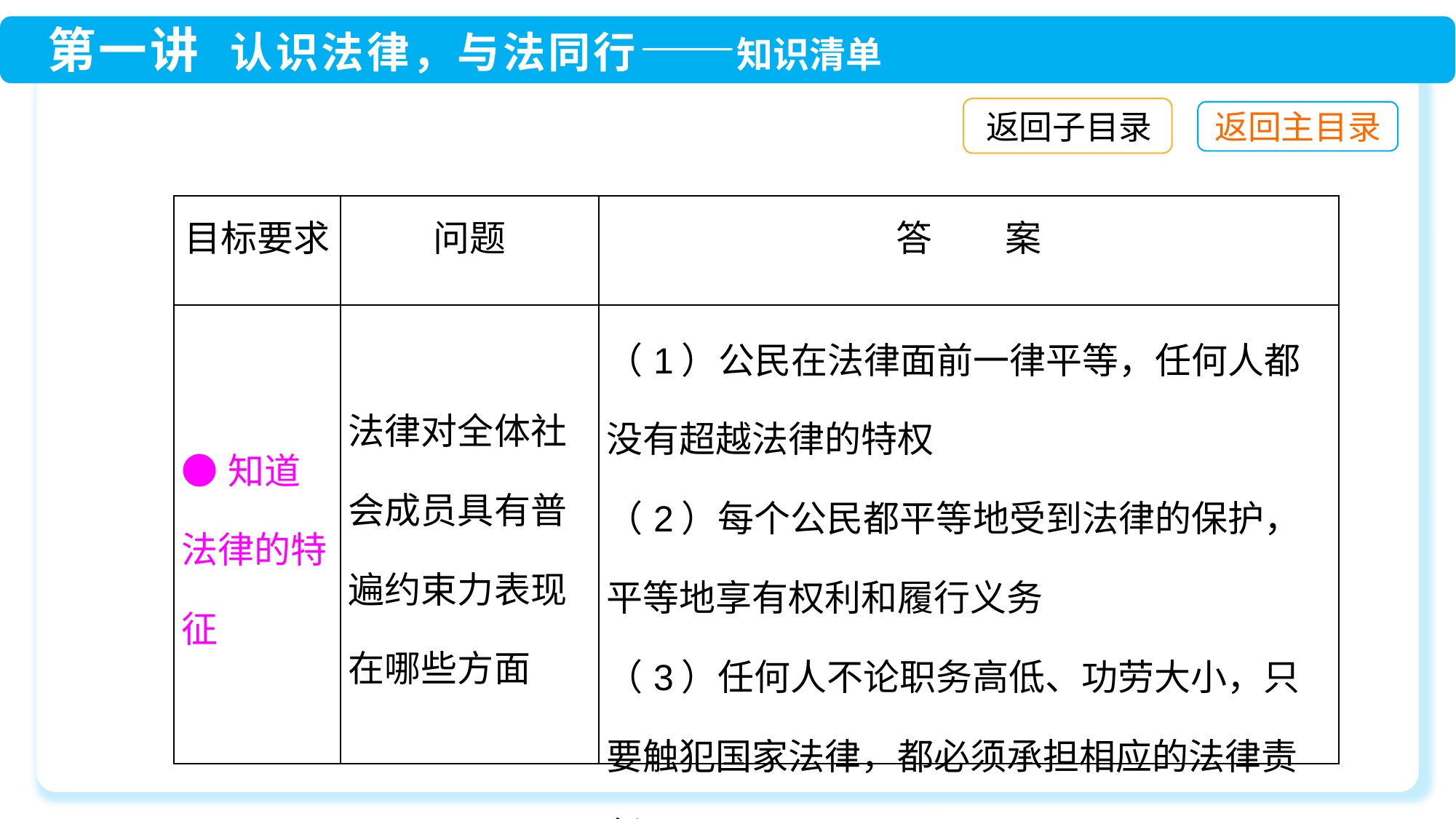

返回子目录
| 目标要求 | 问题 | 答　　案 |
| --- | --- | --- |
| ●知道法律的特征 | 法律对全体社会成员具有普遍约束力表现在哪些方面 | （1）公民在法律面前一律平等，任何人都没有超越法律的特权 （2）每个公民都平等地受到法律的保护，平等地享有权利和履行义务 （3）任何人不论职务高低、功劳大小，只要触犯国家法律，都必须承担相应的法律责任 |